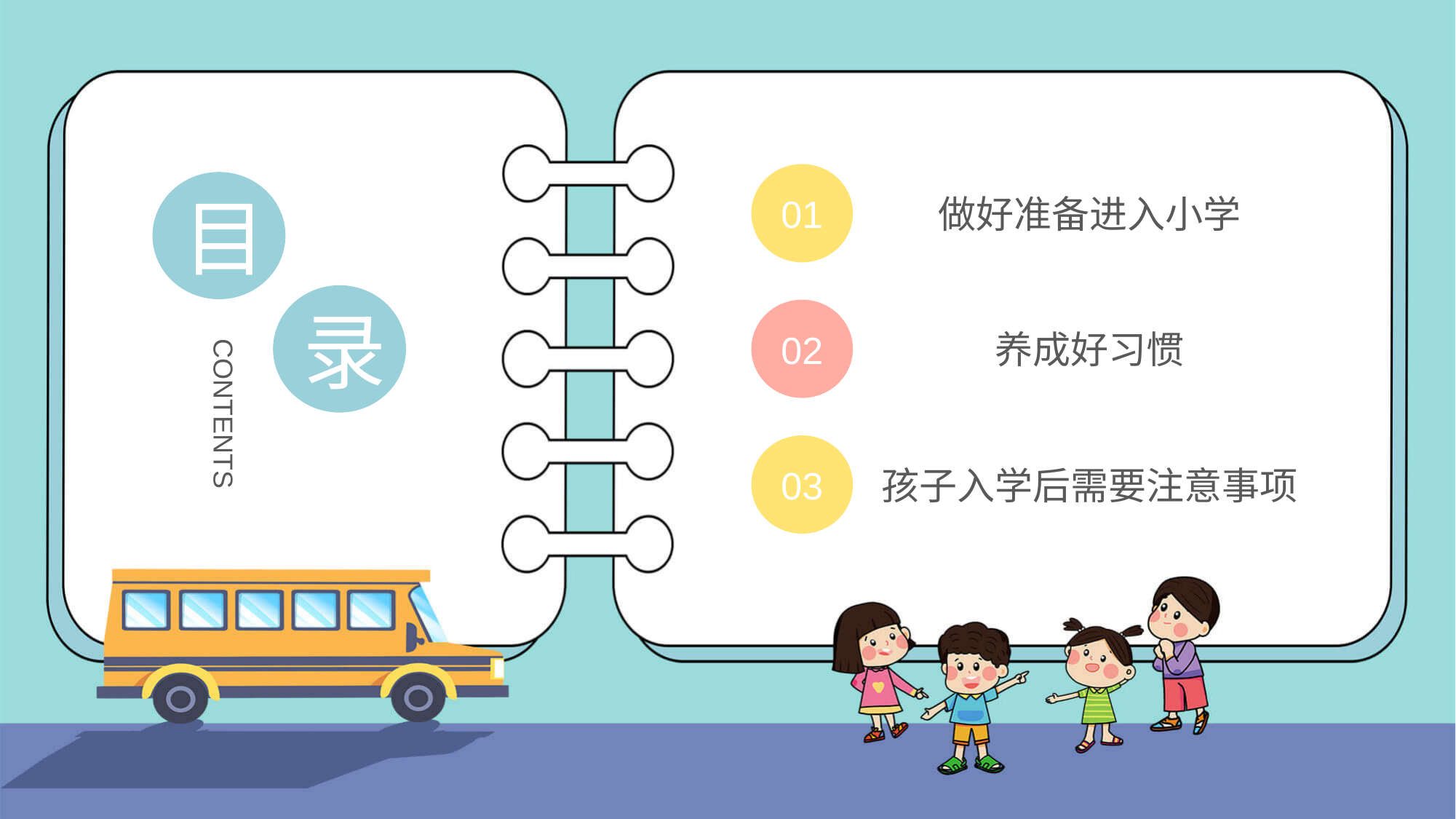

https://www.ypppt.com/
01
目
做好准备进入小学
录
02
养成好习惯
CONTENTS
03
孩子入学后需要注意事项